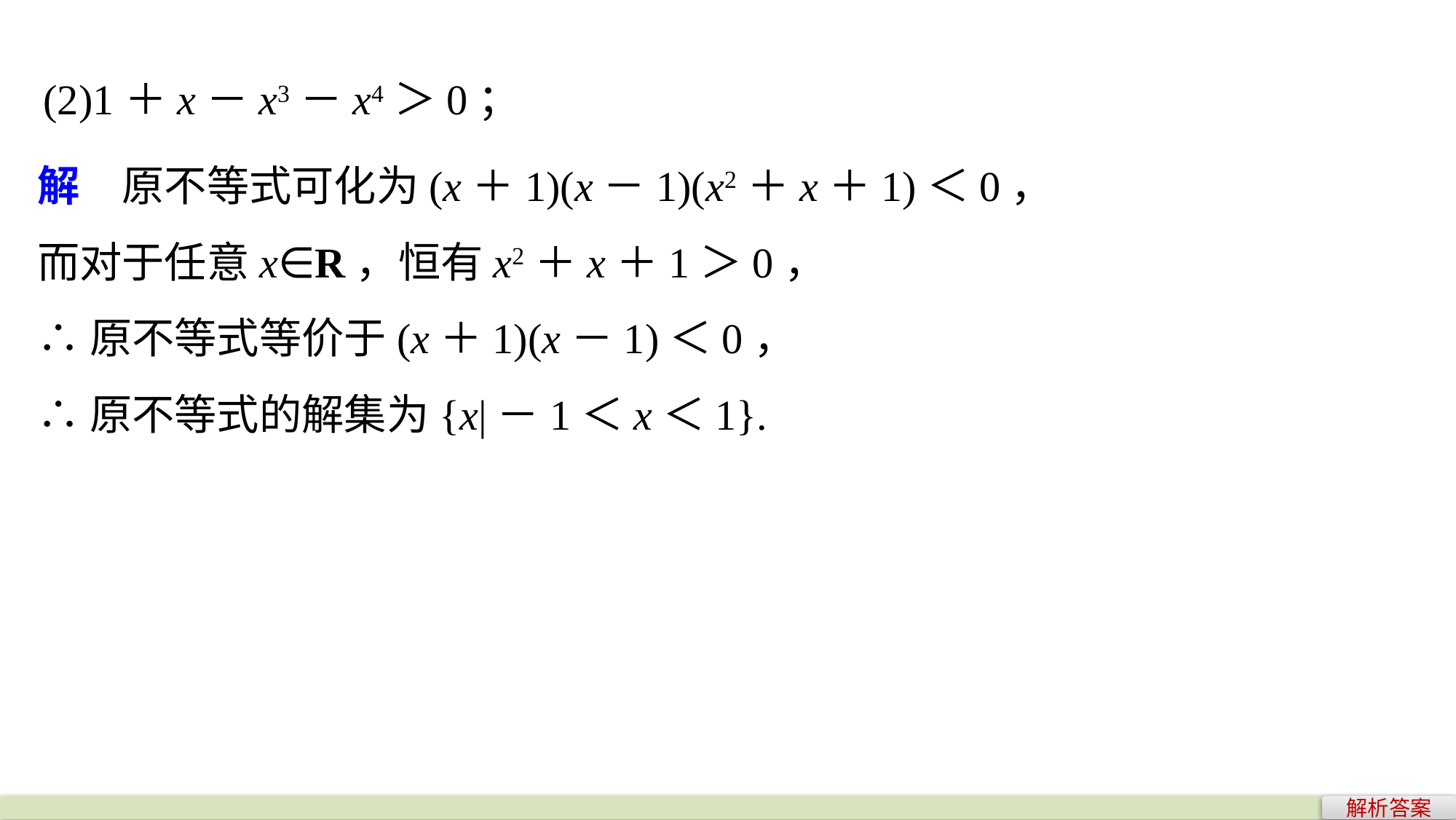

(2)1＋x－x3－x4＞0；
解　原不等式可化为(x＋1)(x－1)(x2＋x＋1)＜0，
而对于任意x∈R，恒有x2＋x＋1＞0，
∴原不等式等价于(x＋1)(x－1)＜0，
∴原不等式的解集为{x|－1＜x＜1}.
解析答案